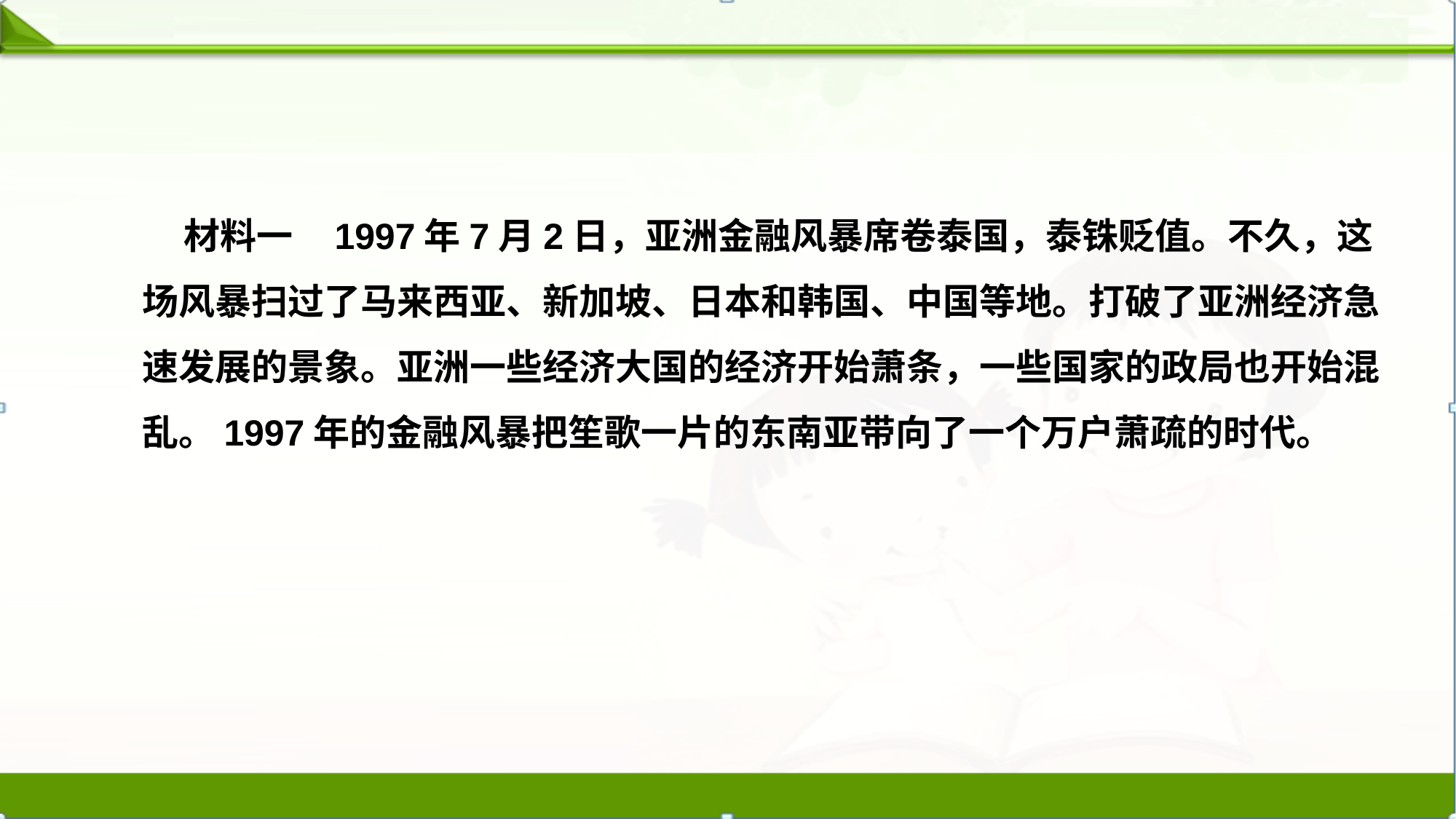

材料一    1997年7月2日，亚洲金融风暴席卷泰国，泰铢贬值。不久，这场风暴扫过了马来西亚、新加坡、日本和韩国、中国等地。打破了亚洲经济急速发展的景象。亚洲一些经济大国的经济开始萧条，一些国家的政局也开始混乱。1997年的金融风暴把笙歌一片的东南亚带向了一个万户萧疏的时代。